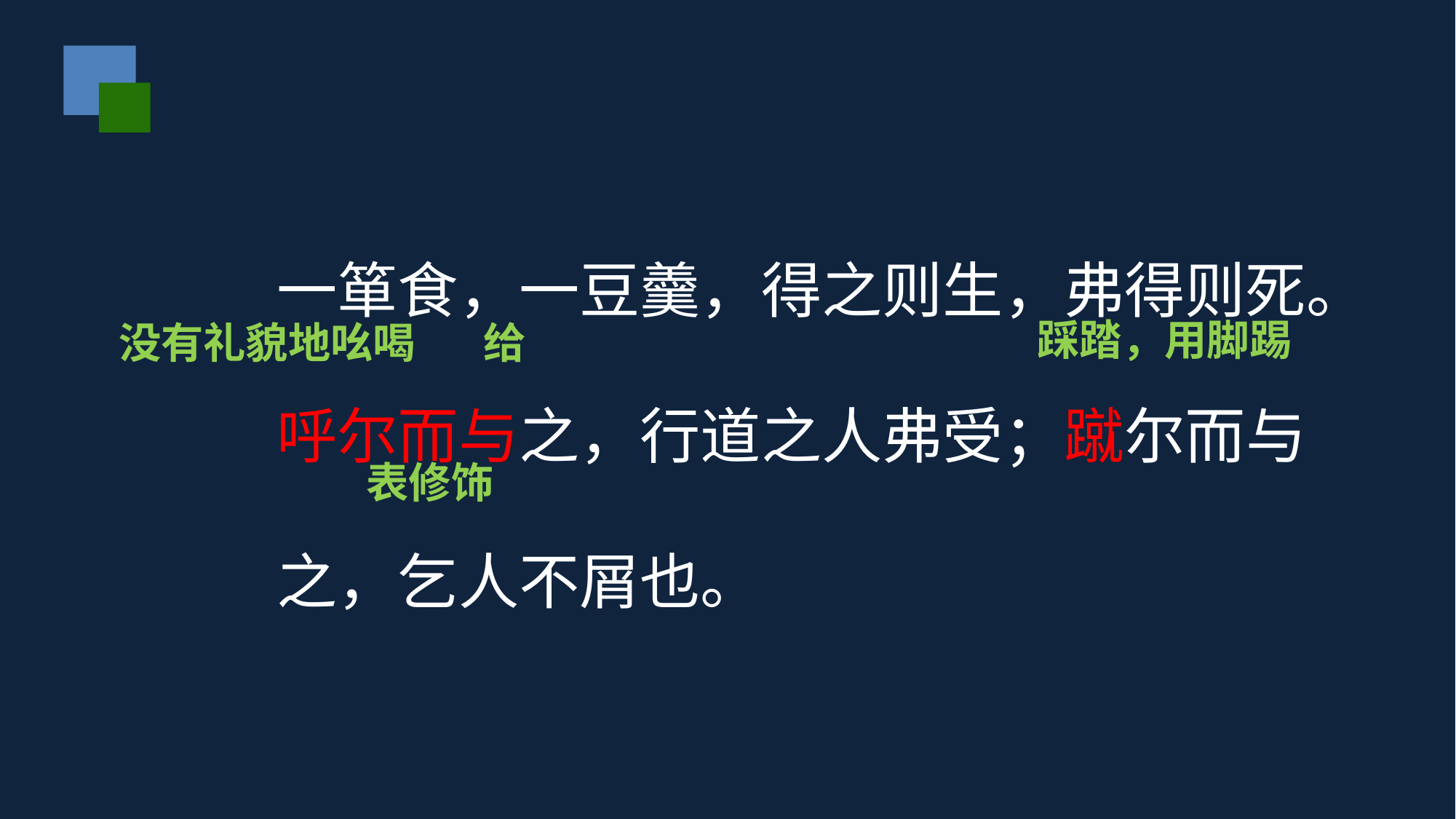

一箪食，一豆羹，得之则生，弗得则死。呼尔而与之，行道之人弗受；蹴尔而与之，乞人不屑也。
踩踏，用脚踢
没有礼貌地吆喝
给
表修饰